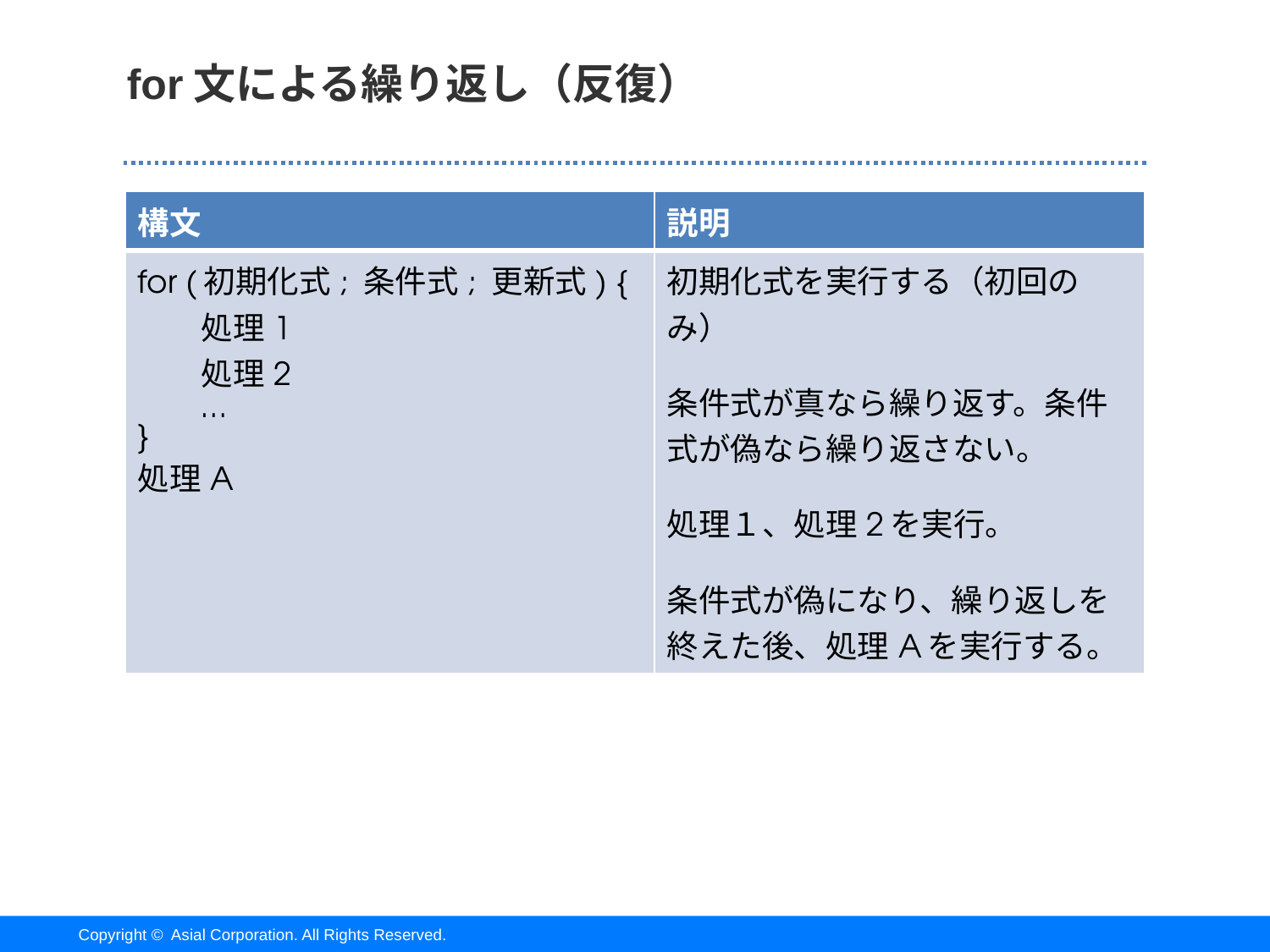

# for文による繰り返し（反復）
| 構文 | 説明 |
| --- | --- |
| for (初期化式; 条件式; 更新式) { 処理1 処理2 … } 処理A | 初期化式を実行する（初回のみ） 条件式が真なら繰り返す。条件式が偽なら繰り返さない。 処理１、処理2を実行。 条件式が偽になり、繰り返しを終えた後、処理Aを実行する。 |